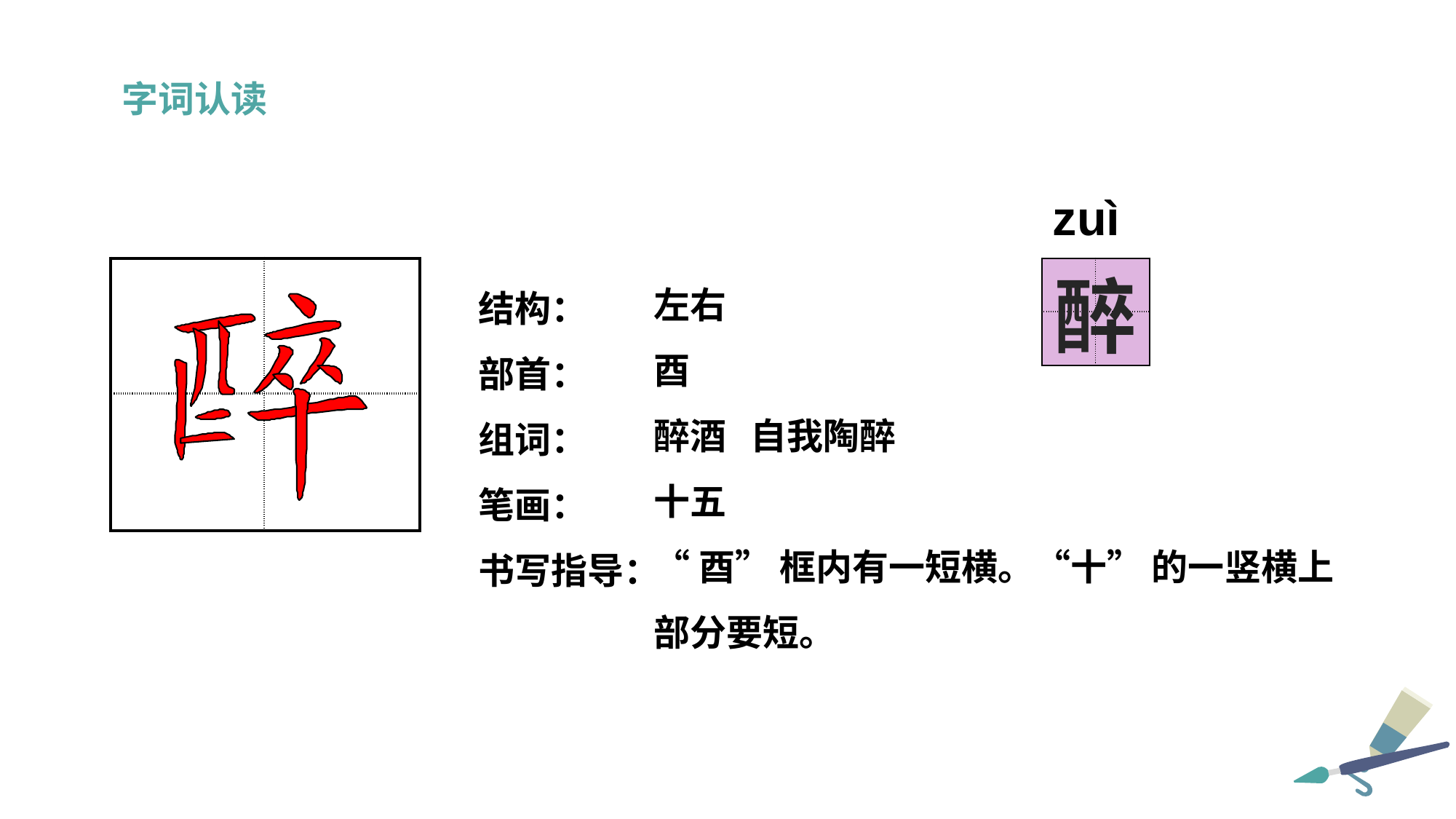

字词认读
zuì
左右
酉
醉酒   自我陶醉
十五
“酉” 框内有一短横。“十” 的一竖横上部分要短。
|  |  |
| --- | --- |
|  |  |
|  |  |
| --- | --- |
|  |  |
结构：
部首：
组词：
笔画：
书写指导：
醉